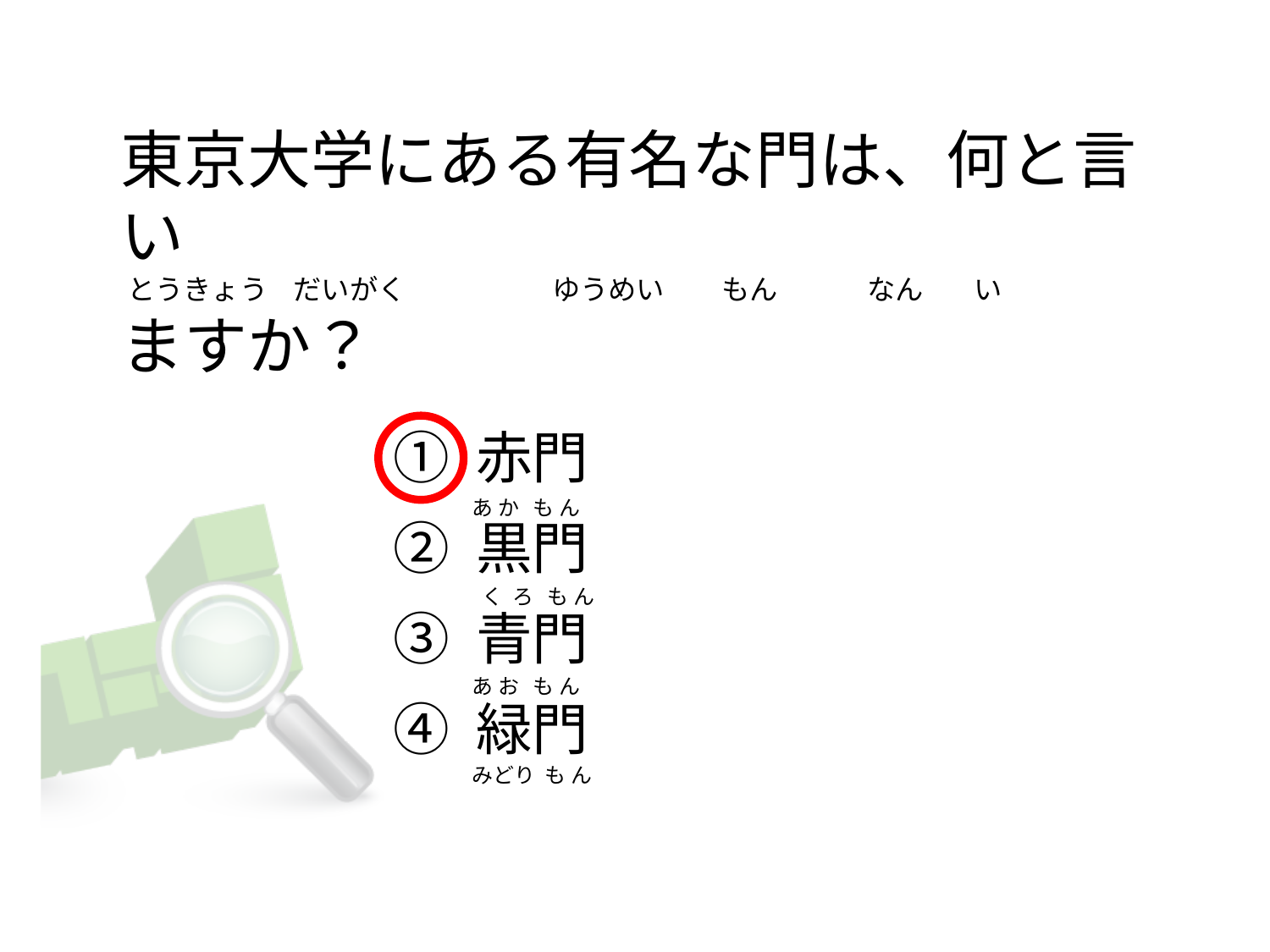

# 東京大学にある有名な門は、何と言い  とうきょう    だいがく                       ゆうめい         もん              なん        い ますか？

① 赤門
② 黒門
③ 青門
④ 緑門
あ か   も ん
 く  ろ   も ん
あ お   も ん
みどり  も ん